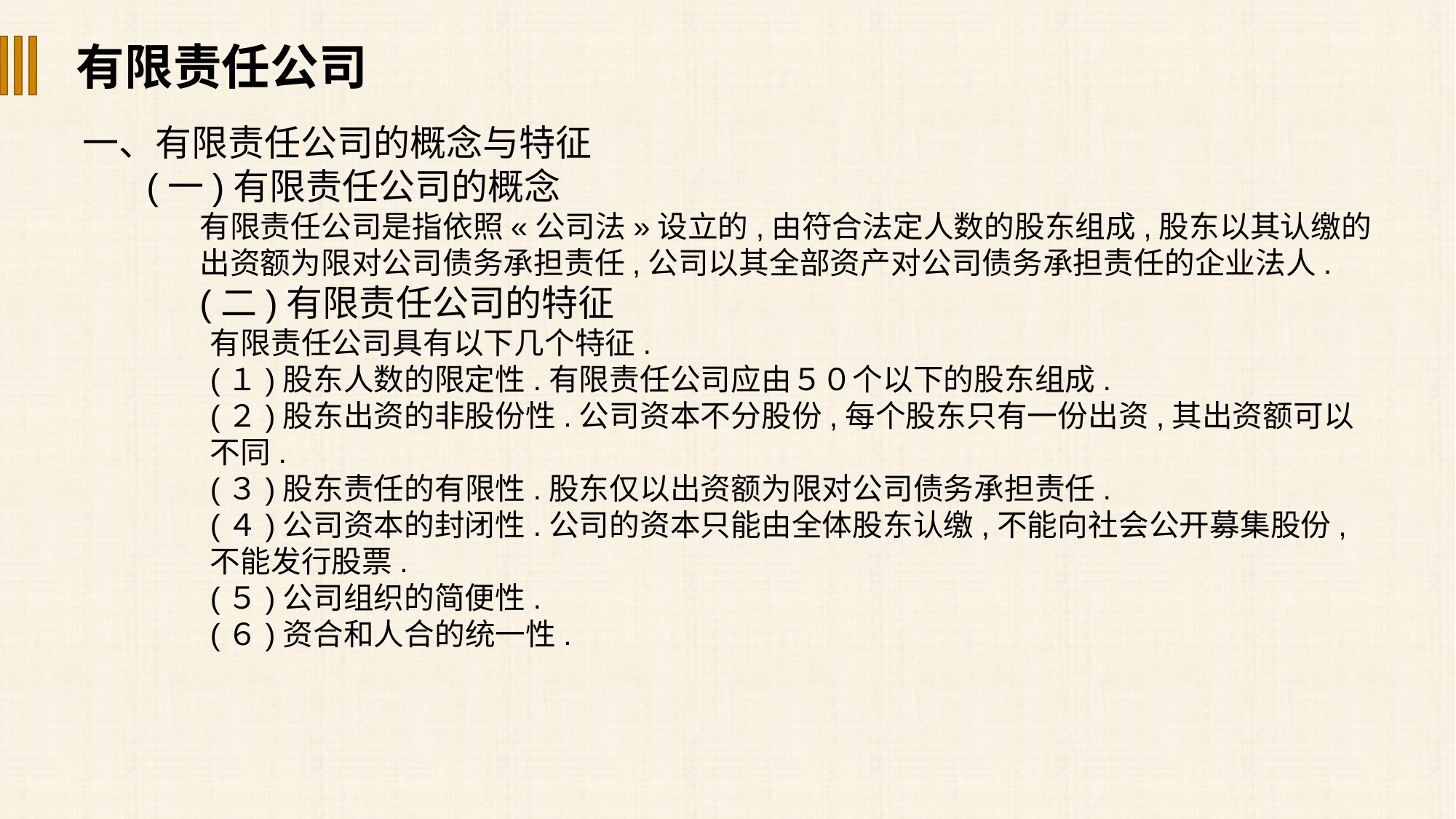

有限责任公司

一、有限责任公司的概念与特征
(一)有限责任公司的概念
有限责任公司是指依照«公司法»设立的,由符合法定人数的股东组成,股东以其认缴的
出资额为限对公司债务承担责任,公司以其全部资产对公司债务承担责任的企业法人.
(二)有限责任公司的特征
有限责任公司具有以下几个特征.
(１)股东人数的限定性.有限责任公司应由５０个以下的股东组成.
(２)股东出资的非股份性.公司资本不分股份,每个股东只有一份出资,其出资额可以
不同.
(３)股东责任的有限性.股东仅以出资额为限对公司债务承担责任.
(４)公司资本的封闭性.公司的资本只能由全体股东认缴,不能向社会公开募集股份,
不能发行股票.
(５)公司组织的简便性.
(６)资合和人合的统一性.